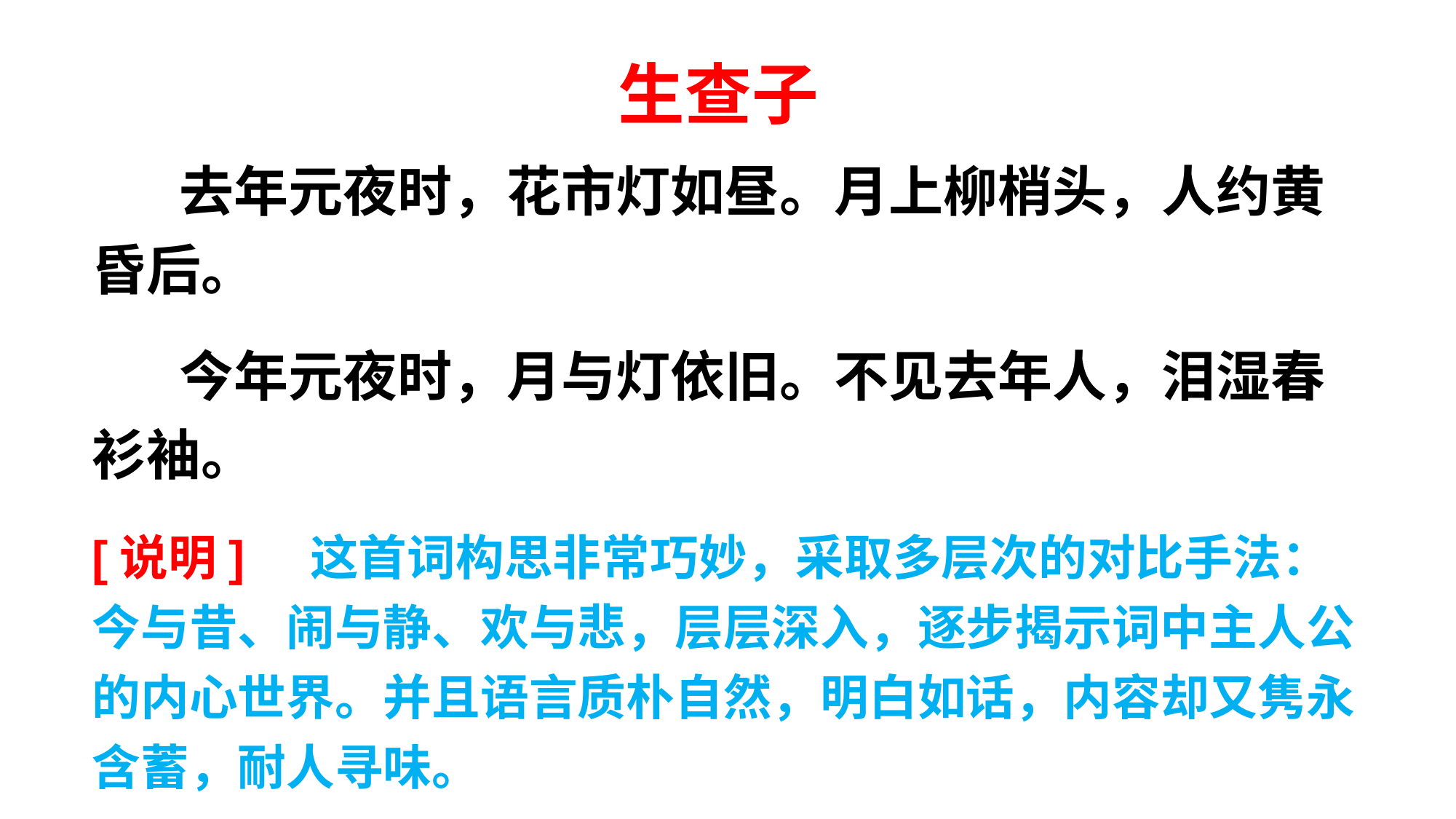

生查子
      去年元夜时，花市灯如昼。月上柳梢头，人约黄昏后。
      今年元夜时，月与灯依旧。不见去年人，泪湿春衫袖。
[说明]    这首词构思非常巧妙，采取多层次的对比手法：今与昔、闹与静、欢与悲，层层深入，逐步揭示词中主人公的内心世界。并且语言质朴自然，明白如话，内容却又隽永含蓄，耐人寻味。